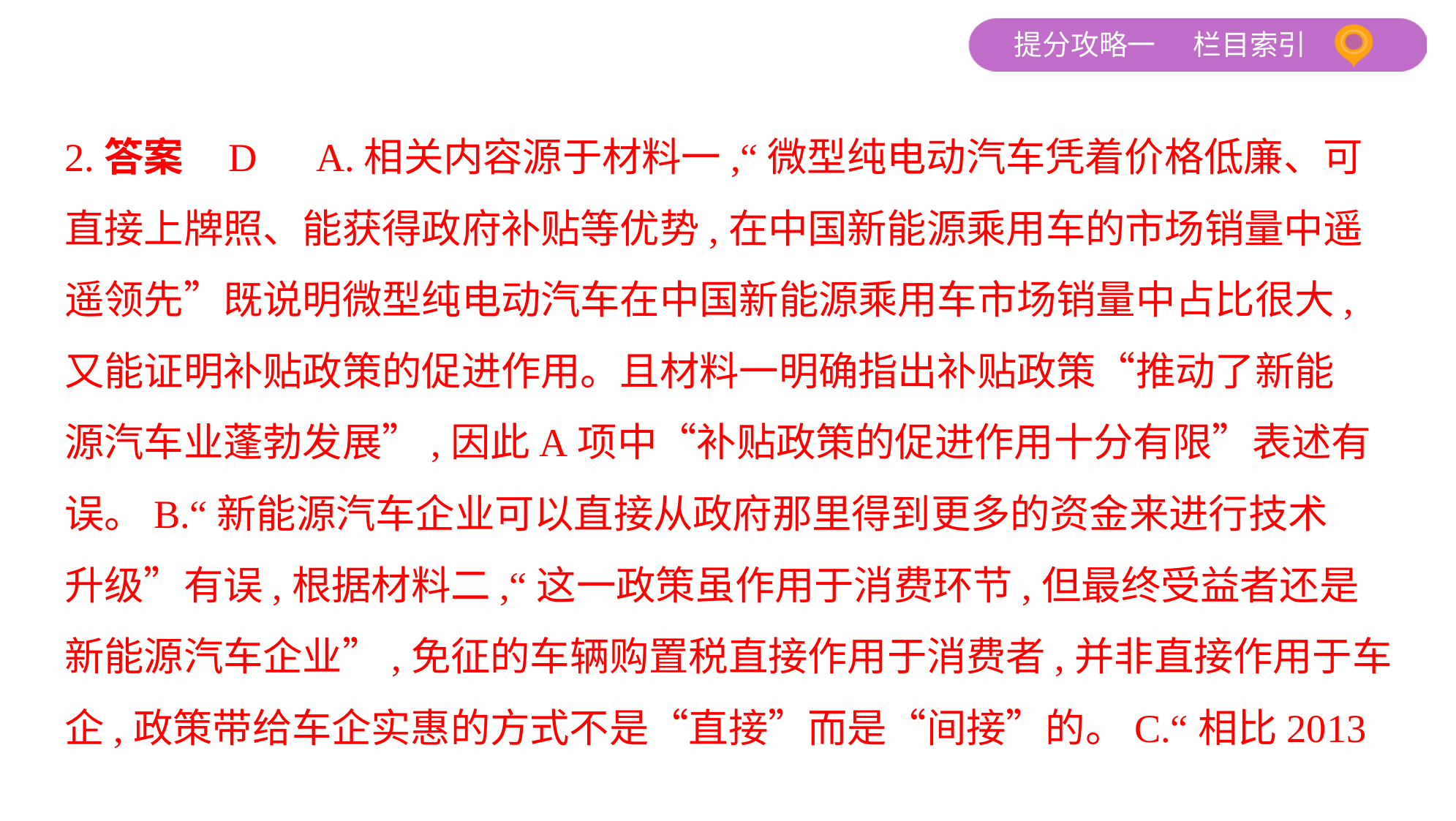

2.答案    D　A.相关内容源于材料一,“微型纯电动汽车凭着价格低廉、可
直接上牌照、能获得政府补贴等优势,在中国新能源乘用车的市场销量中遥
遥领先”既说明微型纯电动汽车在中国新能源乘用车市场销量中占比很大,
又能证明补贴政策的促进作用。且材料一明确指出补贴政策“推动了新能
源汽车业蓬勃发展”,因此A项中“补贴政策的促进作用十分有限”表述有
误。B.“新能源汽车企业可以直接从政府那里得到更多的资金来进行技术
升级”有误,根据材料二,“这一政策虽作用于消费环节,但最终受益者还是
新能源汽车企业”,免征的车辆购置税直接作用于消费者,并非直接作用于车
企,政策带给车企实惠的方式不是“直接”而是“间接”的。C.“相比2013